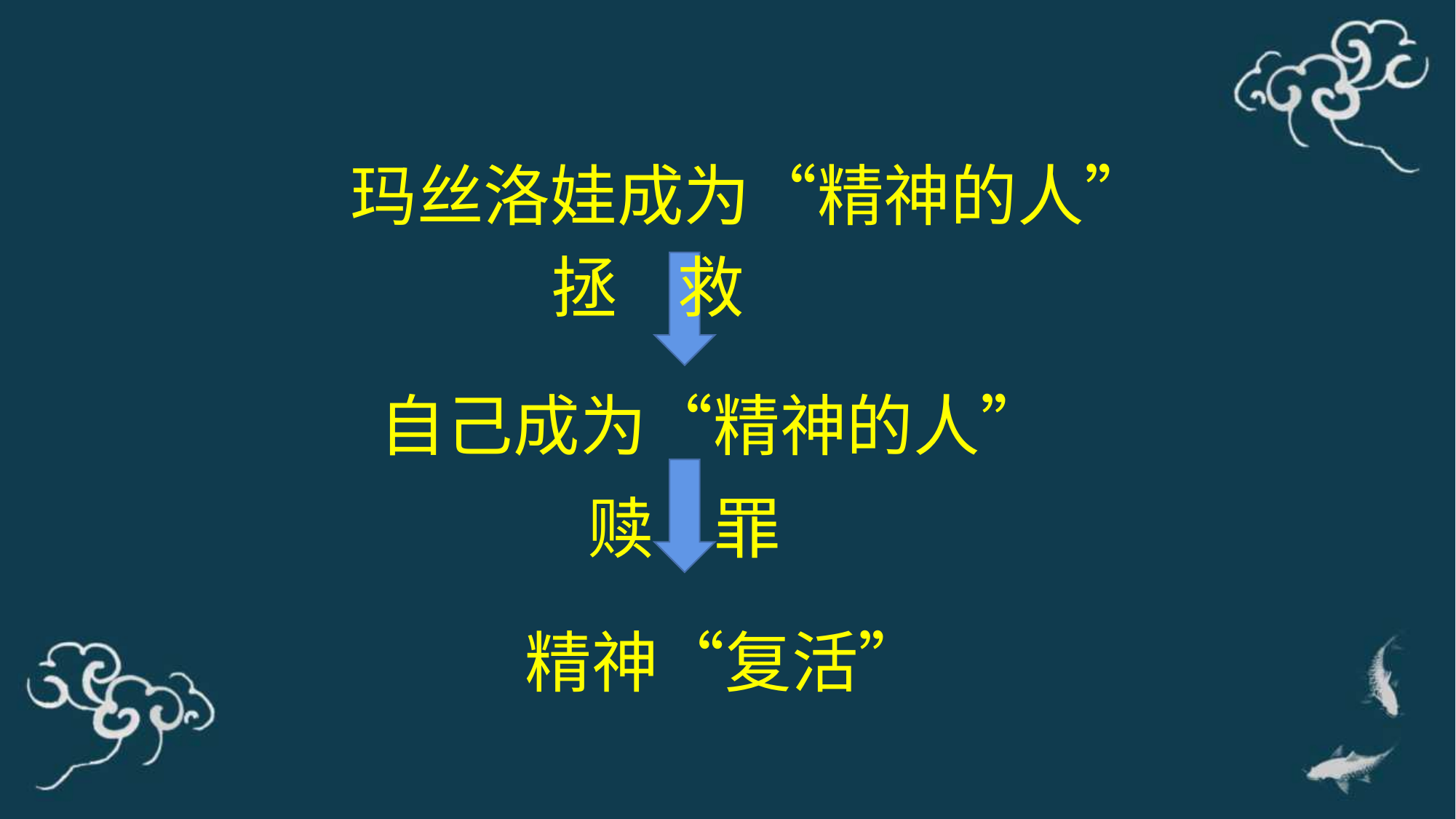

玛丝洛娃成为“精神的人”
拯    救

自己成为“精神的人”

赎    罪
精神“复活”